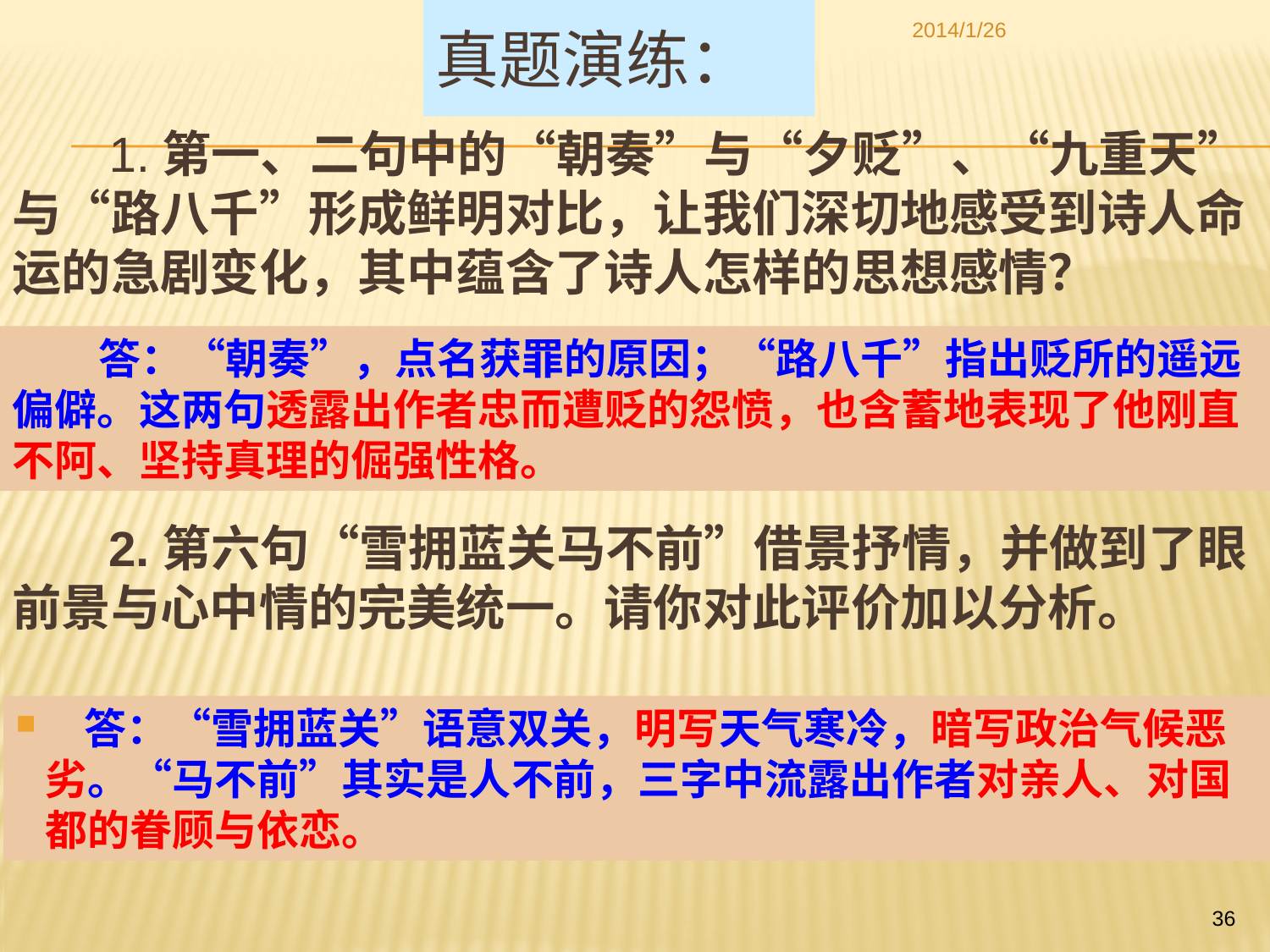

# 真题演练：
2014/1/26
       1.第一、二句中的“朝奏”与“夕贬”、“九重天”与“路八千”形成鲜明对比，让我们深切地感受到诗人命运的急剧变化，其中蕴含了诗人怎样的思想感情？

       2.第六句“雪拥蓝关马不前”借景抒情，并做到了眼前景与心中情的完美统一。请你对此评价加以分析。
        答：“朝奏”，点名获罪的原因；“路八千”指出贬所的遥远偏僻。这两句透露出作者忠而遭贬的怨愤，也含蓄地表现了他刚直不阿、坚持真理的倔强性格。
   答：“雪拥蓝关”语意双关，明写天气寒冷，暗写政治气候恶劣。“马不前”其实是人不前，三字中流露出作者对亲人、对国都的眷顾与依恋。
36